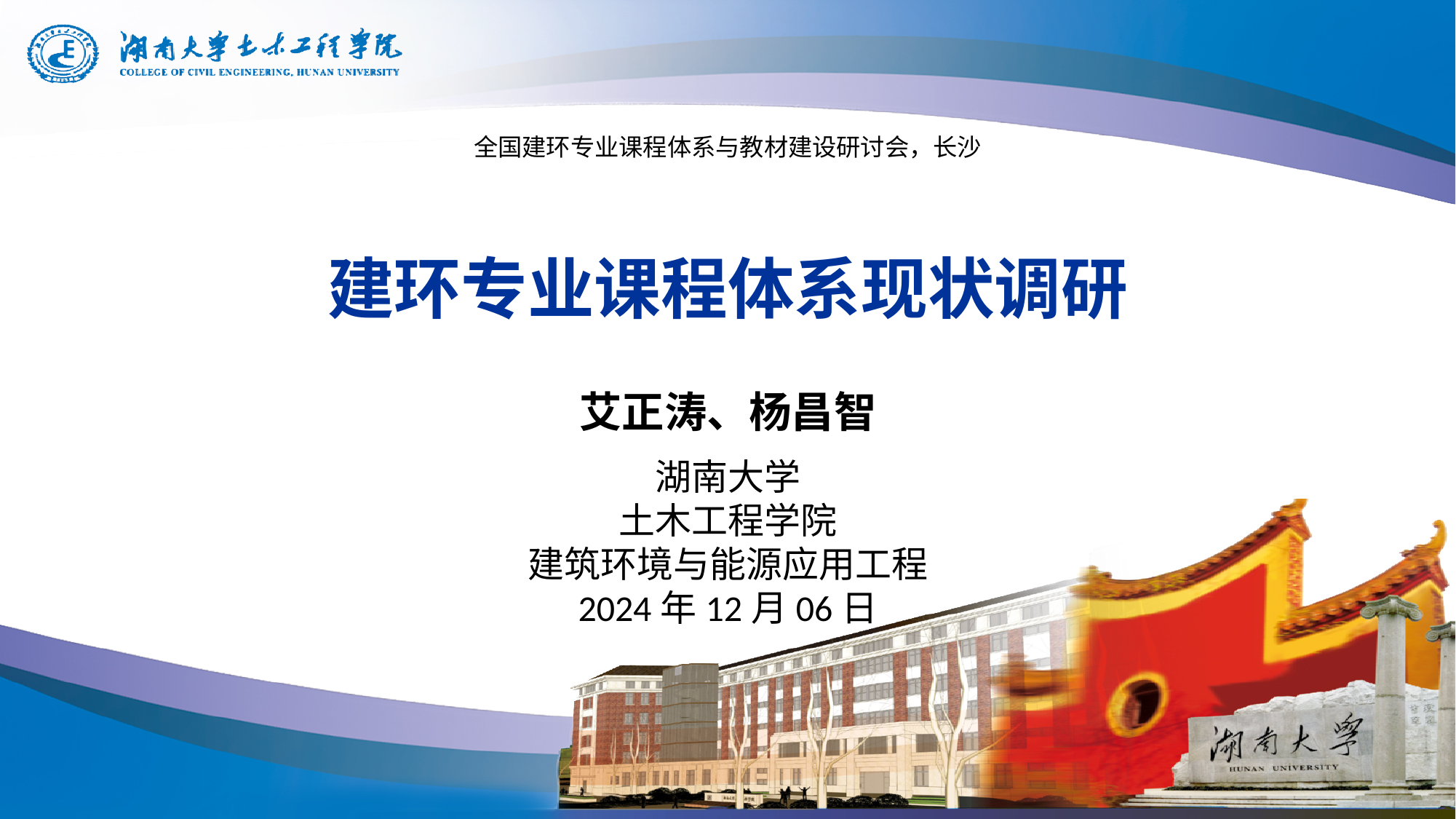

全国建环专业课程体系与教材建设研讨会，长沙
建环专业课程体系现状调研

艾正涛、杨昌智
湖南大学
土木工程学院
建筑环境与能源应用工程
2024年12月06日